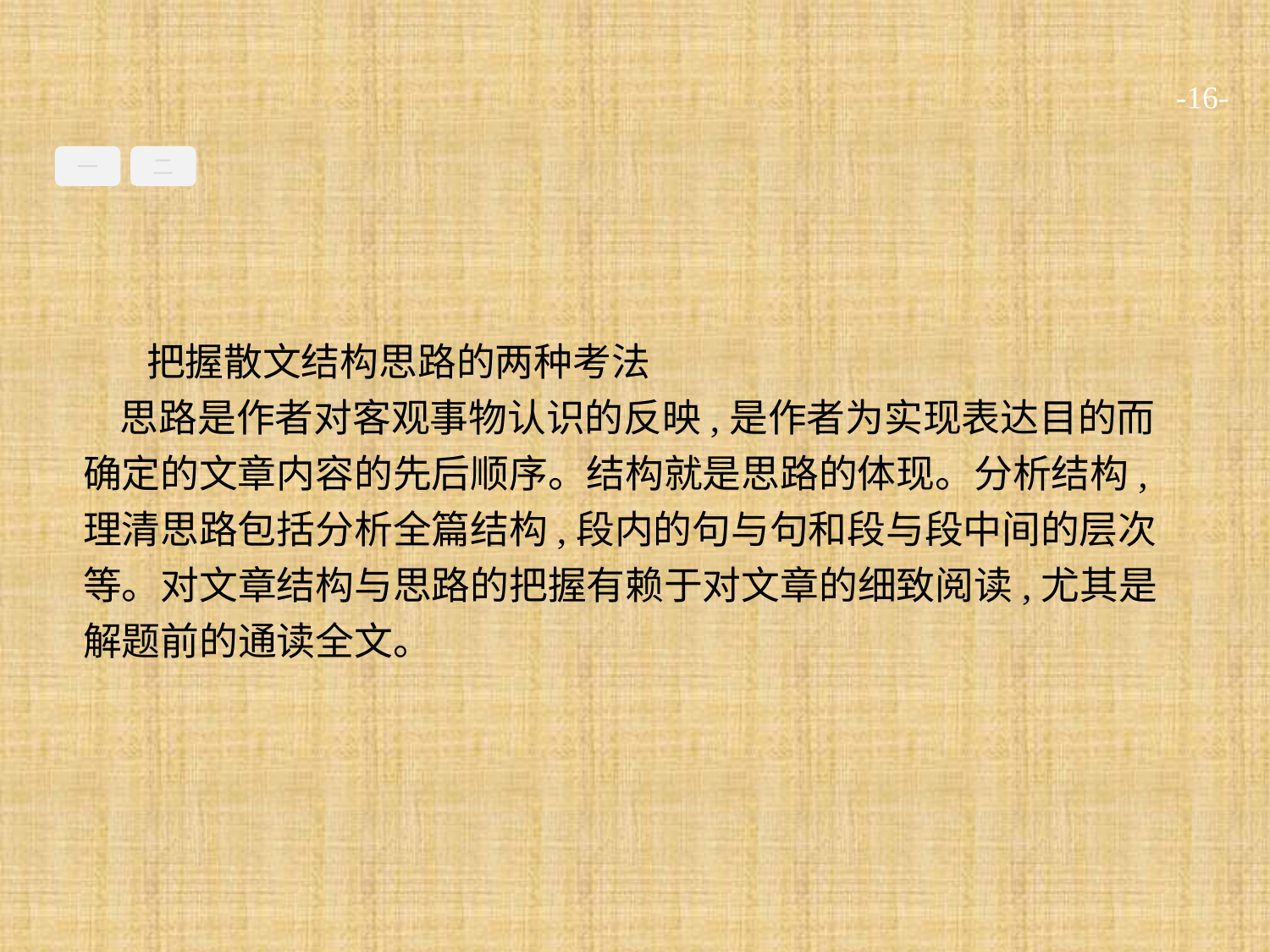

-16-
一
二
把握散文结构思路的两种考法
思路是作者对客观事物认识的反映,是作者为实现表达目的而确定的文章内容的先后顺序。结构就是思路的体现。分析结构,理清思路包括分析全篇结构,段内的句与句和段与段中间的层次等。对文章结构与思路的把握有赖于对文章的细致阅读,尤其是解题前的通读全文。